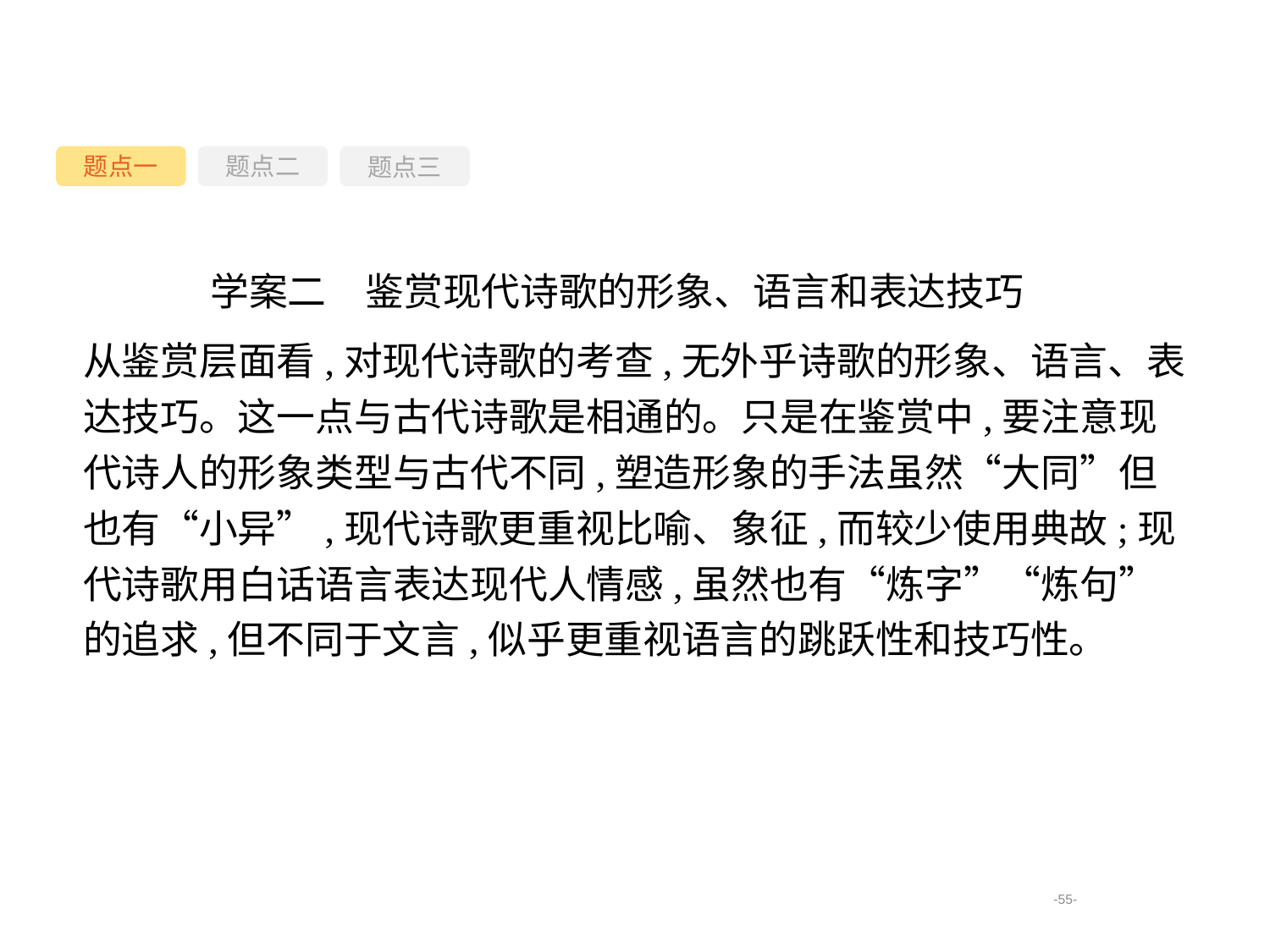

题点一
题点三
题点二
学案二　鉴赏现代诗歌的形象、语言和表达技巧
从鉴赏层面看,对现代诗歌的考查,无外乎诗歌的形象、语言、表达技巧。这一点与古代诗歌是相通的。只是在鉴赏中,要注意现代诗人的形象类型与古代不同,塑造形象的手法虽然“大同”但也有“小异”,现代诗歌更重视比喻、象征,而较少使用典故;现代诗歌用白话语言表达现代人情感,虽然也有“炼字”“炼句”的追求,但不同于文言,似乎更重视语言的跳跃性和技巧性。
-55-